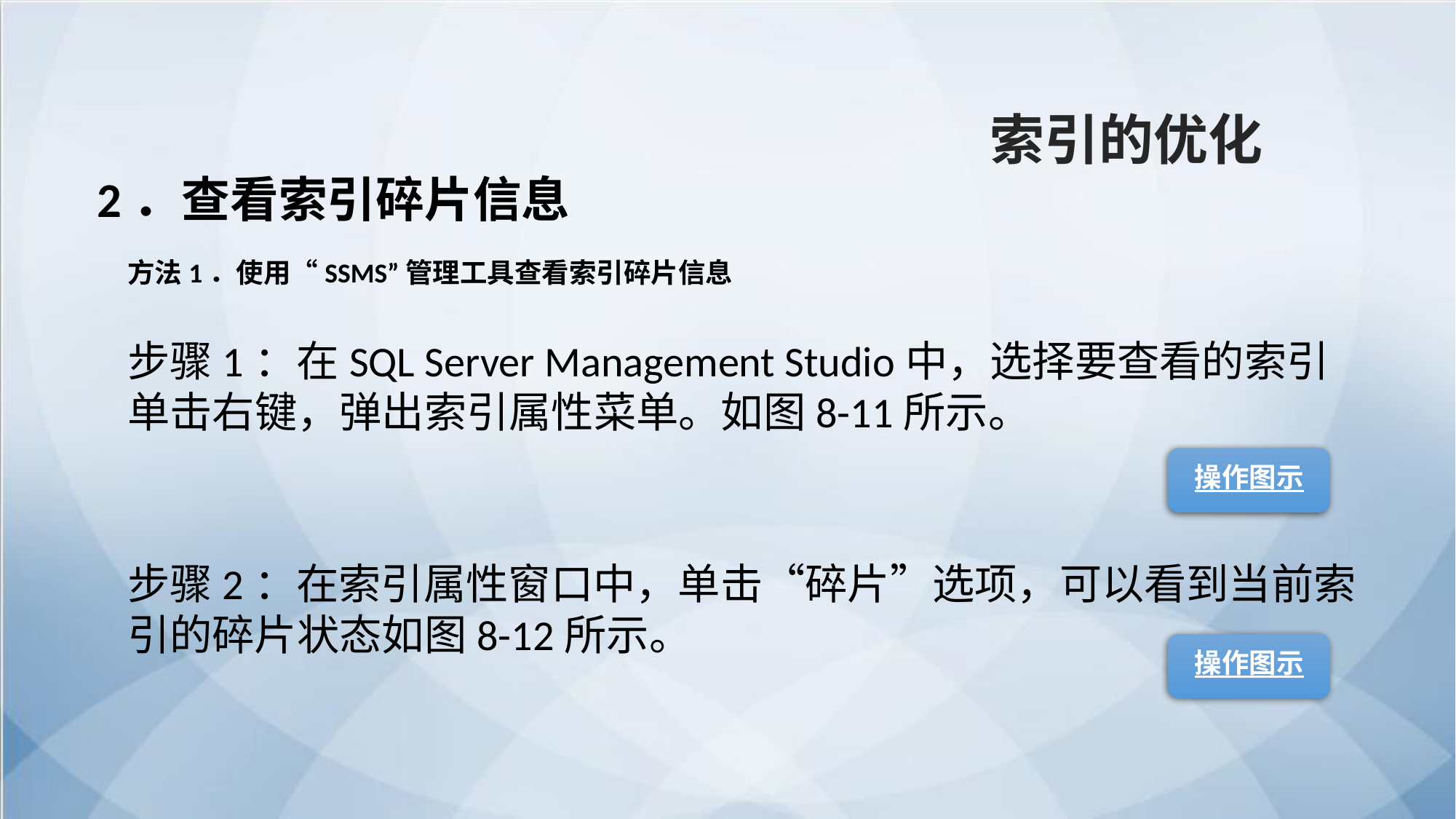

索引的优化
2．查看索引碎片信息
方法1．使用“SSMS”管理工具查看索引碎片信息
步骤1：在SQL Server Management Studio中，选择要查看的索引单击右键，弹出索引属性菜单。如图8-11所示。
操作图示
步骤2：在索引属性窗口中，单击“碎片”选项，可以看到当前索引的碎片状态如图8-12所示。
操作图示